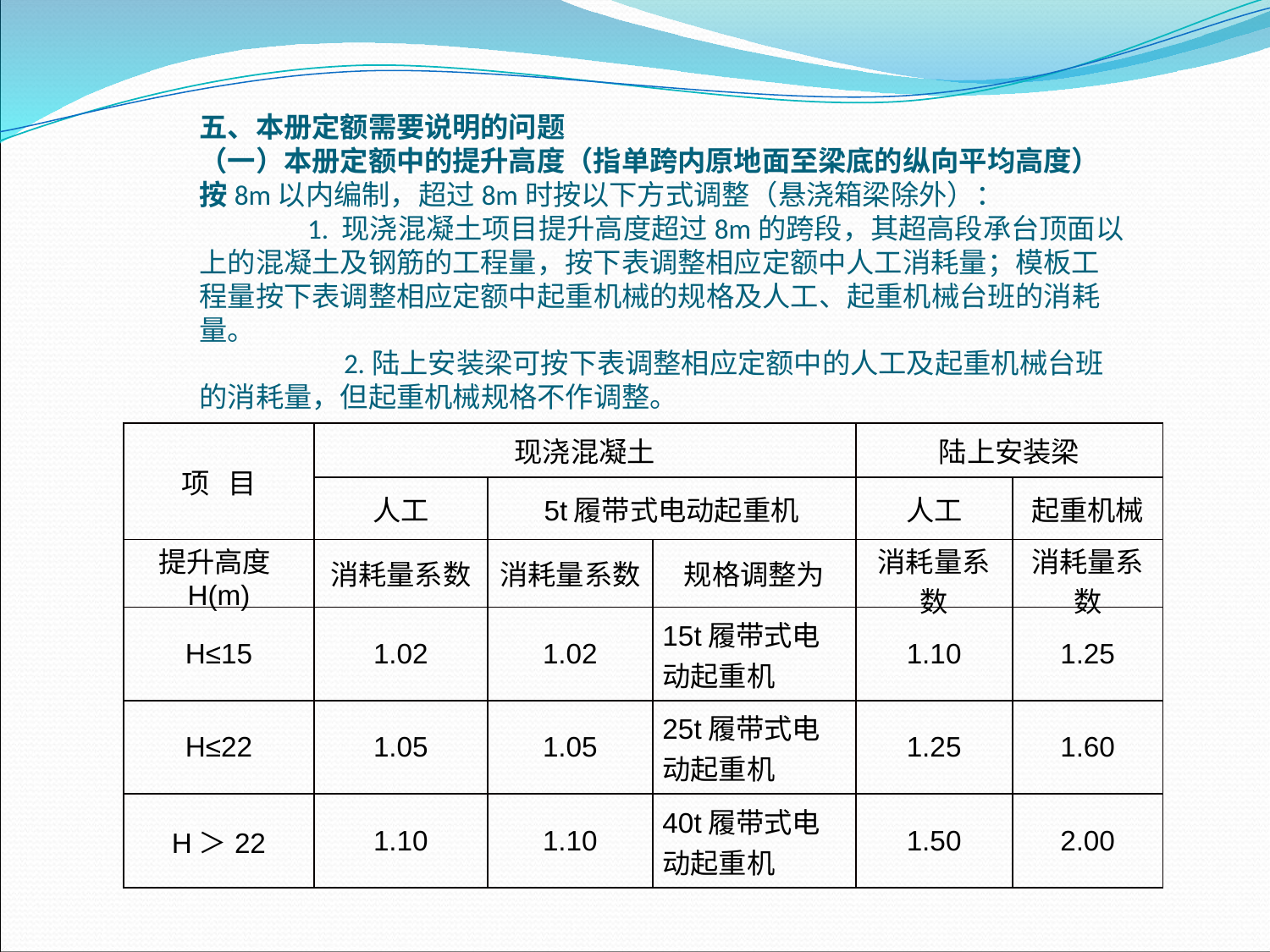

五、本册定额需要说明的问题（一）本册定额中的提升高度（指单跨内原地面至梁底的纵向平均高度）按8m以内编制，超过8m时按以下方式调整（悬浇箱梁除外）：                 1. 现浇混凝土项目提升高度超过8m的跨段，其超高段承台顶面以上的混凝土及钢筋的工程量，按下表调整相应定额中人工消耗量；模板工程量按下表调整相应定额中起重机械的规格及人工、起重机械台班的消耗量。                 2.陆上安装梁可按下表调整相应定额中的人工及起重机械台班的消耗量，但起重机械规格不作调整。
| 项 目 | 现浇混凝土 |  |  | 陆上安装梁 |  |
| --- | --- | --- | --- | --- | --- |
|  | 人工 | 5t履带式电动起重机 |  | 人工 | 起重机械 |
| 提升高度H(m) | 消耗量系数 | 消耗量系数 | 规格调整为 | 消耗量系数 | 消耗量系数 |
| H≤15 | 1.02 | 1.02 | 15t履带式电动起重机 | 1.10 | 1.25 |
| H≤22 | 1.05 | 1.05 | 25t履带式电动起重机 | 1.25 | 1.60 |
| H＞22 | 1.10 | 1.10 | 40t履带式电动起重机 | 1.50 | 2.00 |
70